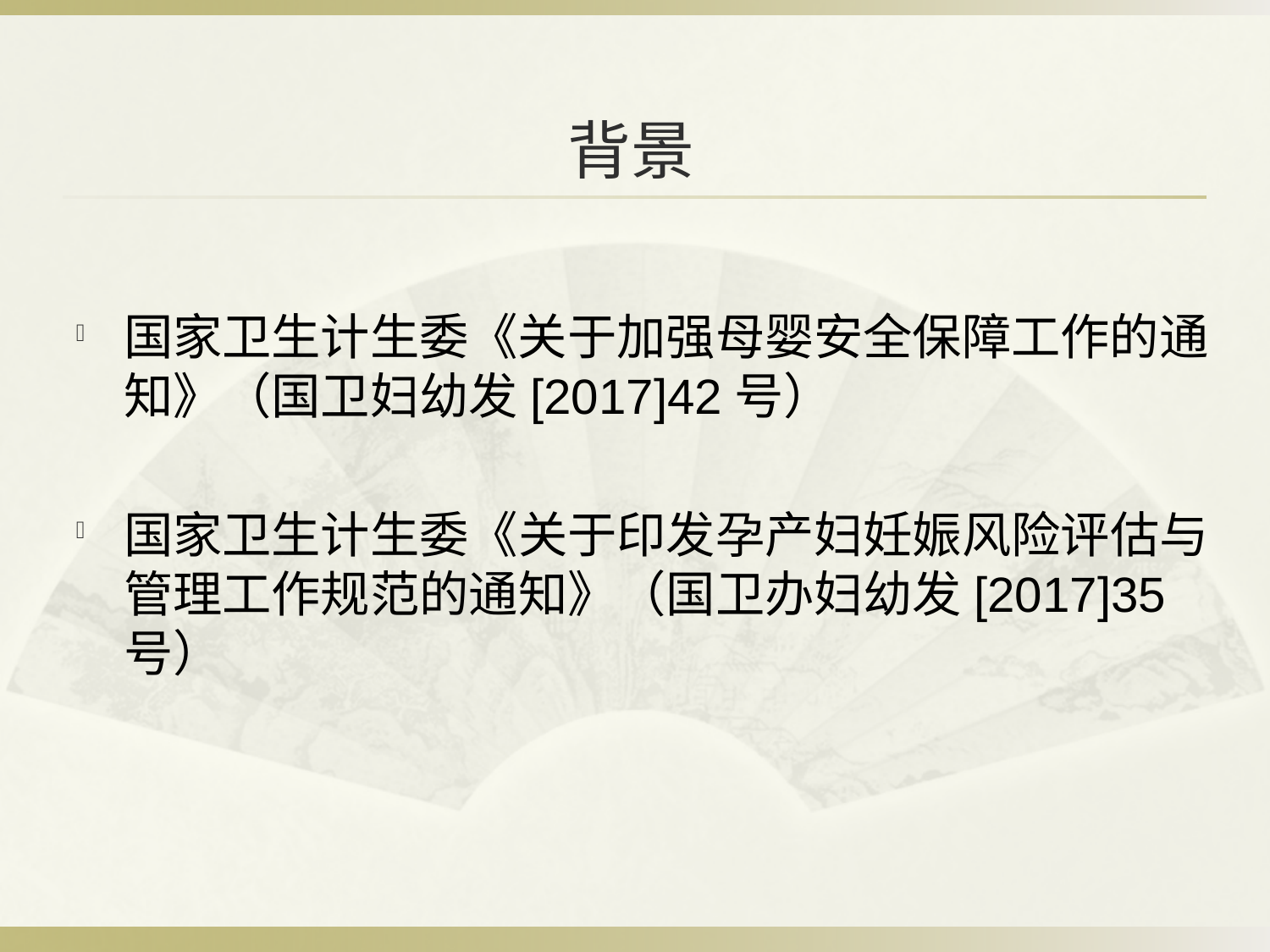

# 背景

国家卫生计生委《关于加强母婴安全保障工作的通知》（国卫妇幼发[2017]42号）

国家卫生计生委《关于印发孕产妇妊娠风险评估与管理工作规范的通知》（国卫办妇幼发[2017]35号）